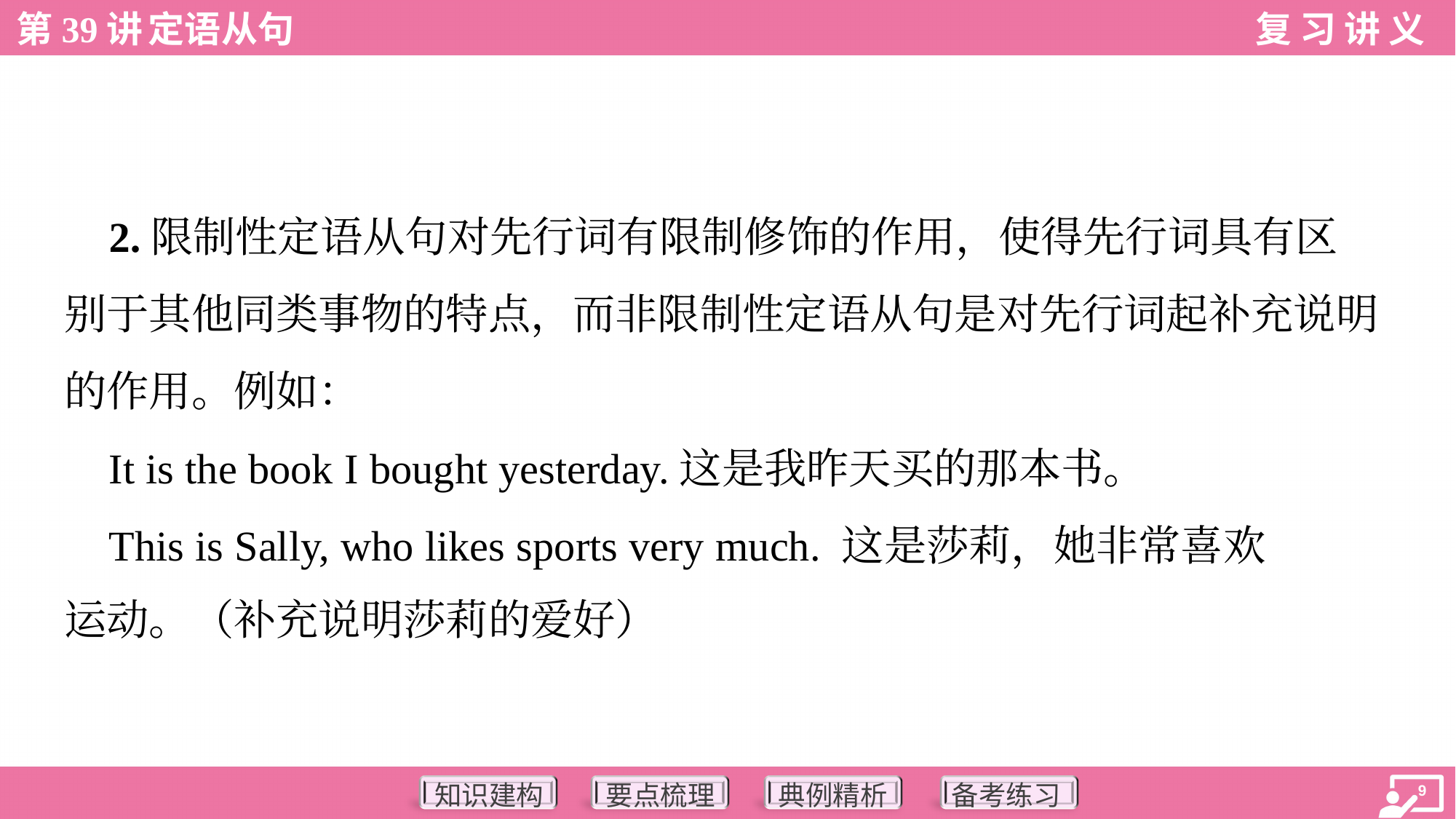

2.限制性定语从句对先行词有限制修饰的作用，使得先行词具有区
别于其他同类事物的特点，而非限制性定语从句是对先行词起补充说明
的作用。例如：
    It is the book I bought yesterday.这是我昨天买的那本书。
    This is Sally, who likes sports very much. 这是莎莉，她非常喜欢
运动。（补充说明莎莉的爱好）